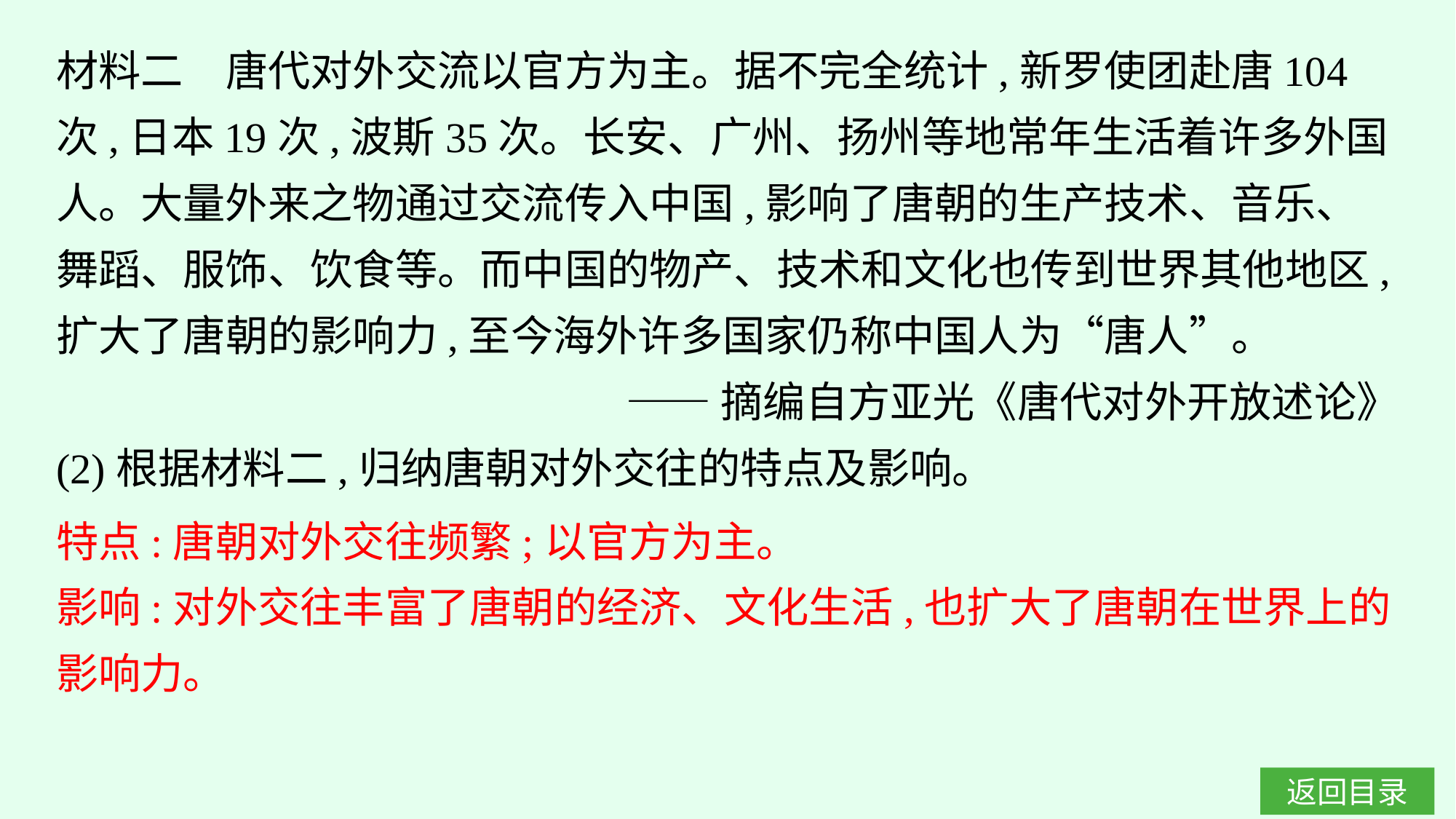

材料二　唐代对外交流以官方为主。据不完全统计,新罗使团赴唐104次,日本19次,波斯35次。长安、广州、扬州等地常年生活着许多外国人。大量外来之物通过交流传入中国,影响了唐朝的生产技术、音乐、舞蹈、服饰、饮食等。而中国的物产、技术和文化也传到世界其他地区,扩大了唐朝的影响力,至今海外许多国家仍称中国人为“唐人”。
——摘编自方亚光《唐代对外开放述论》
(2)根据材料二,归纳唐朝对外交往的特点及影响。
特点:唐朝对外交往频繁;以官方为主。
影响:对外交往丰富了唐朝的经济、文化生活,也扩大了唐朝在世界上的影响力。